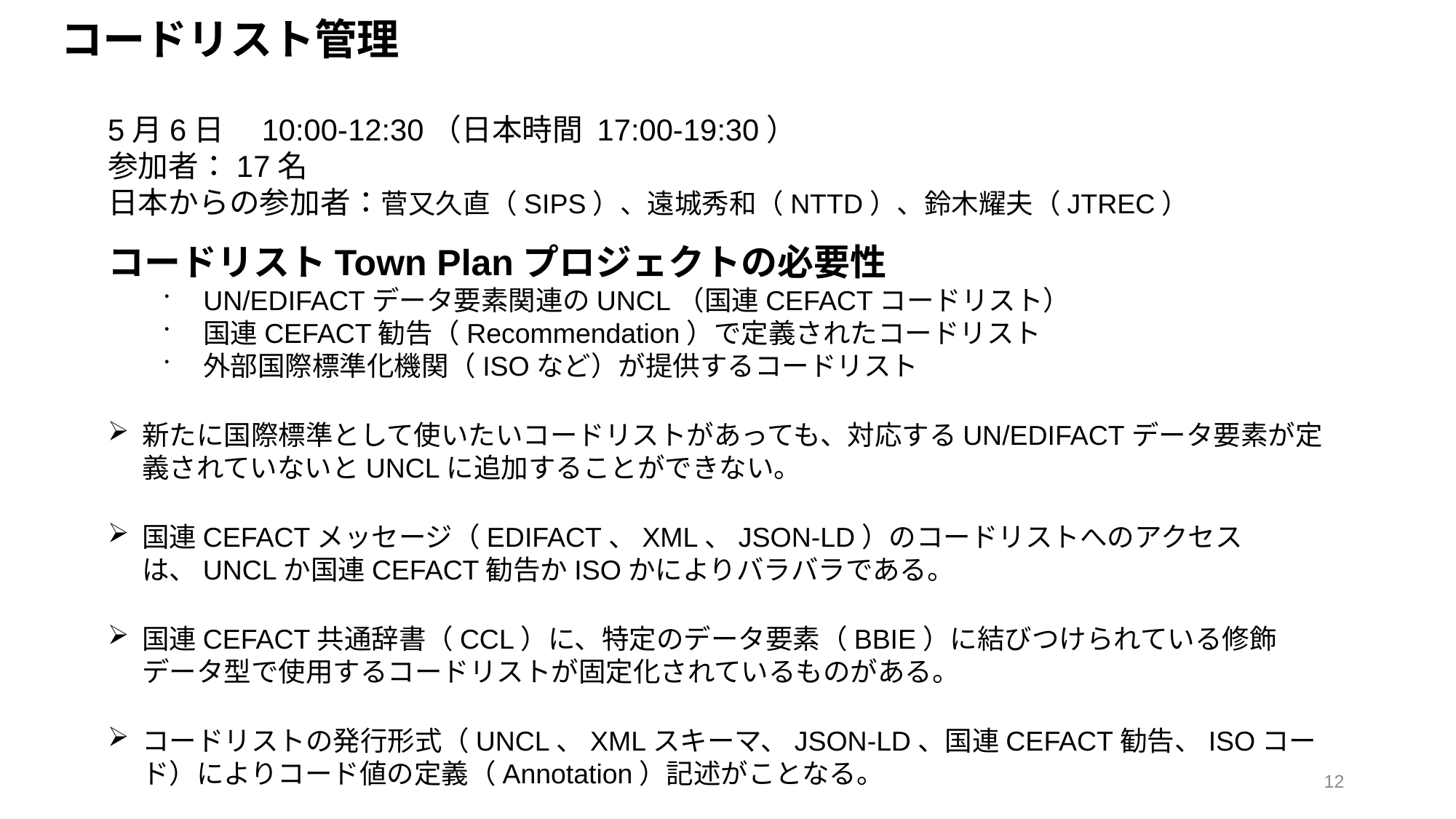

コードリスト管理
5月6日　10:00-12:30（日本時間 17:00-19:30）
参加者：17名
日本からの参加者：菅又久直（SIPS）、遠城秀和（NTTD）、鈴木耀夫（JTREC）
コードリストTown Planプロジェクトの必要性
UN/EDIFACTデータ要素関連のUNCL（国連CEFACTコードリスト）
国連CEFACT勧告（Recommendation）で定義されたコードリスト
外部国際標準化機関（ISOなど）が提供するコードリスト

新たに国際標準として使いたいコードリストがあっても、対応するUN/EDIFACTデータ要素が定義されていないとUNCLに追加することができない。

国連CEFACTメッセージ（EDIFACT、XML、JSON-LD）のコードリストへのアクセスは、UNCLか国連CEFACT勧告かISOかによりバラバラである。

国連CEFACT共通辞書（CCL）に、特定のデータ要素（BBIE）に結びつけられている修飾データ型で使用するコードリストが固定化されているものがある。

コードリストの発行形式（UNCL、XMLスキーマ、JSON-LD、国連CEFACT勧告、ISOコード）によりコード値の定義（Annotation）記述がことなる。
12